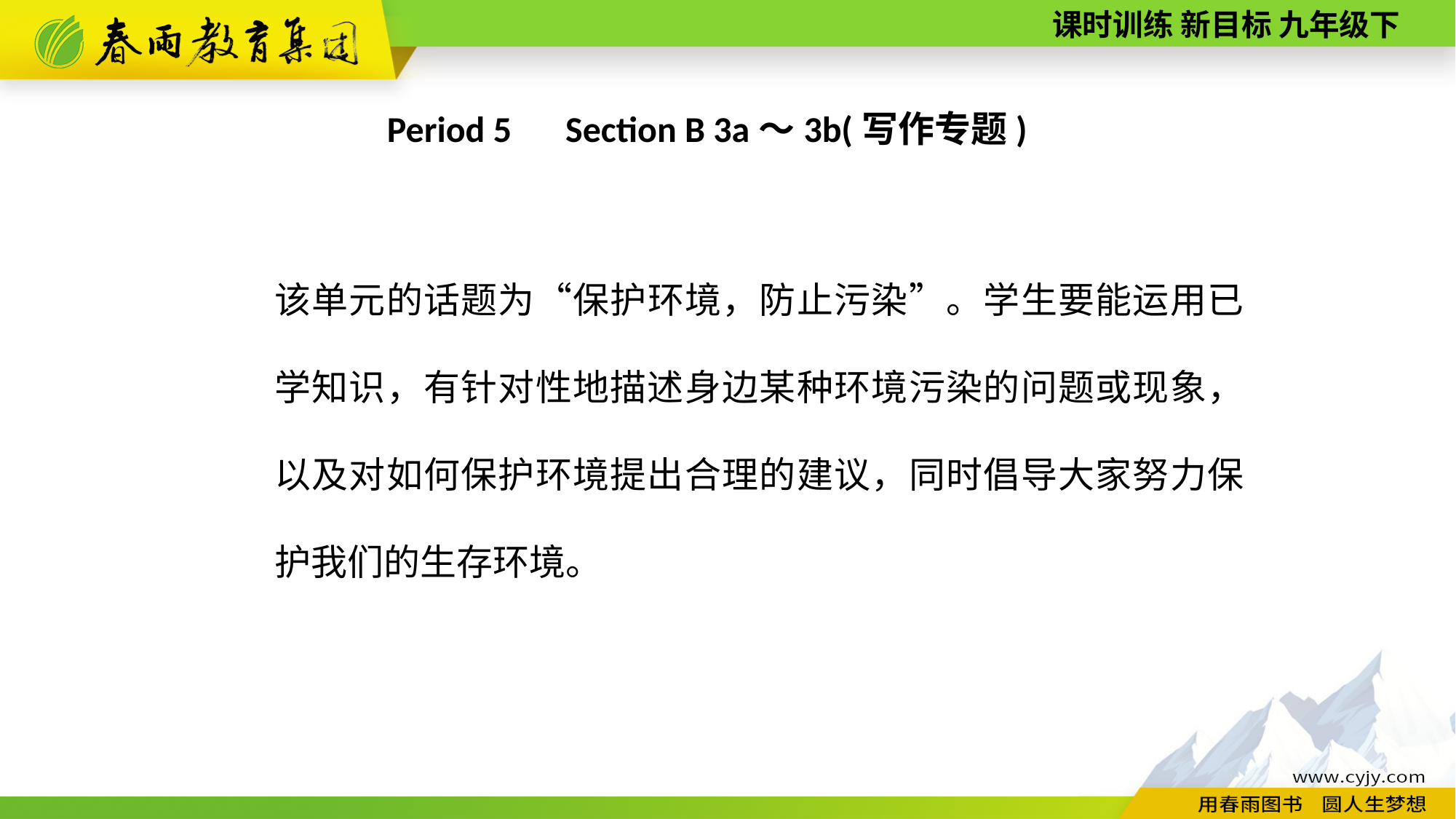

Period 5　Section B 3a～3b(写作专题)
该单元的话题为“保护环境，防止污染”。学生要能运用已学知识，有针对性地描述身边某种环境污染的问题或现象，以及对如何保护环境提出合理的建议，同时倡导大家努力保护我们的生存环境。